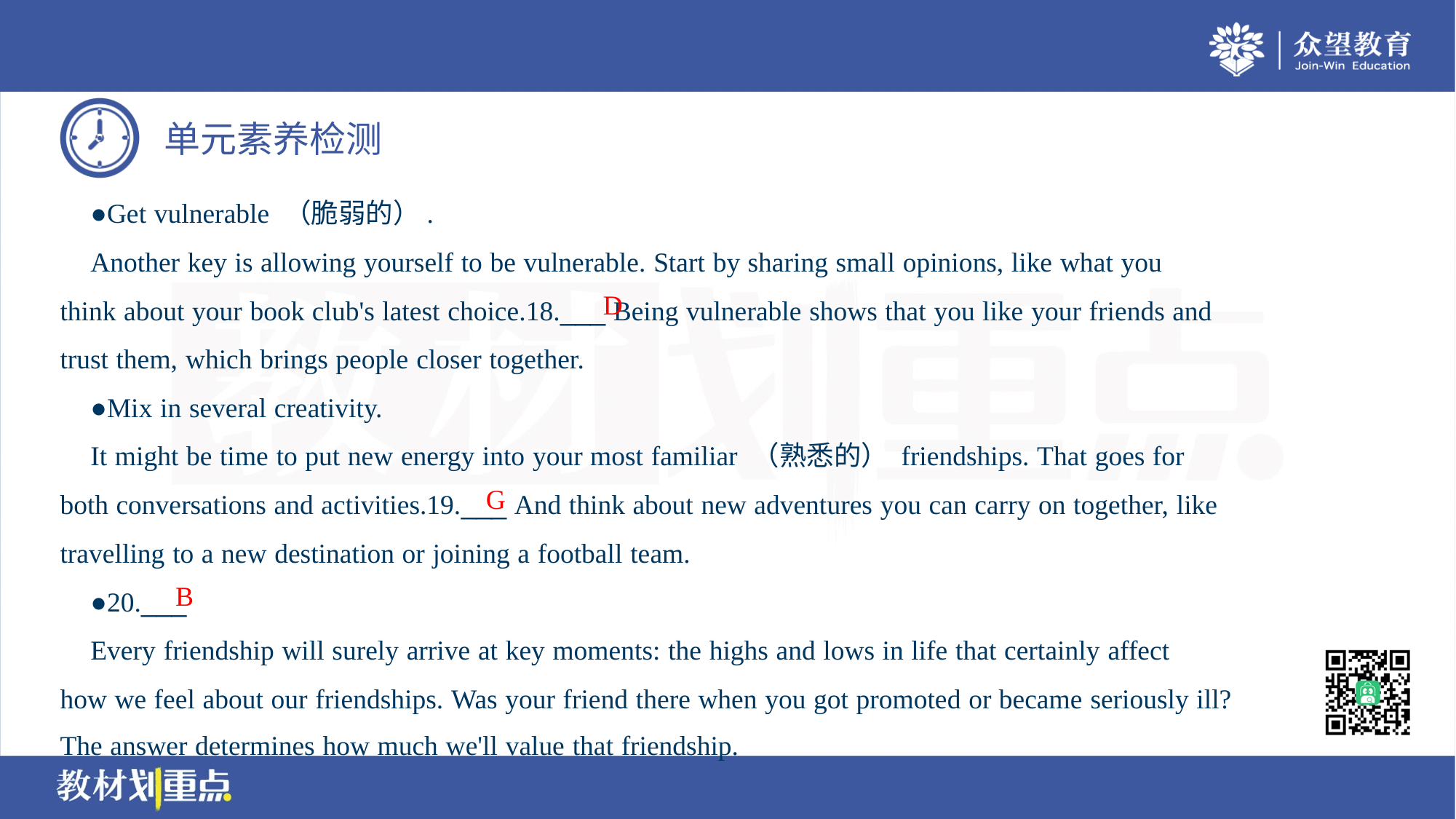

●Get vulnerable （脆弱的）.
    Another key is allowing yourself to be vulnerable. Start by sharing small opinions, like what you
think about your book club's latest choice.18.___ Being vulnerable shows that you like your friends and
trust them, which brings people closer together.
    ●Mix in several creativity.
    It might be time to put new energy into your most familiar （熟悉的） friendships. That goes for
both conversations and activities.19.___ And think about new adventures you can carry on together, like
travelling to a new destination or joining a football team.
    ●20.___
    Every friendship will surely arrive at key moments: the highs and lows in life that certainly affect
how we feel about our friendships. Was your friend there when you got promoted or became seriously ill?
The answer determines how much we'll value that friendship.
D
G
B